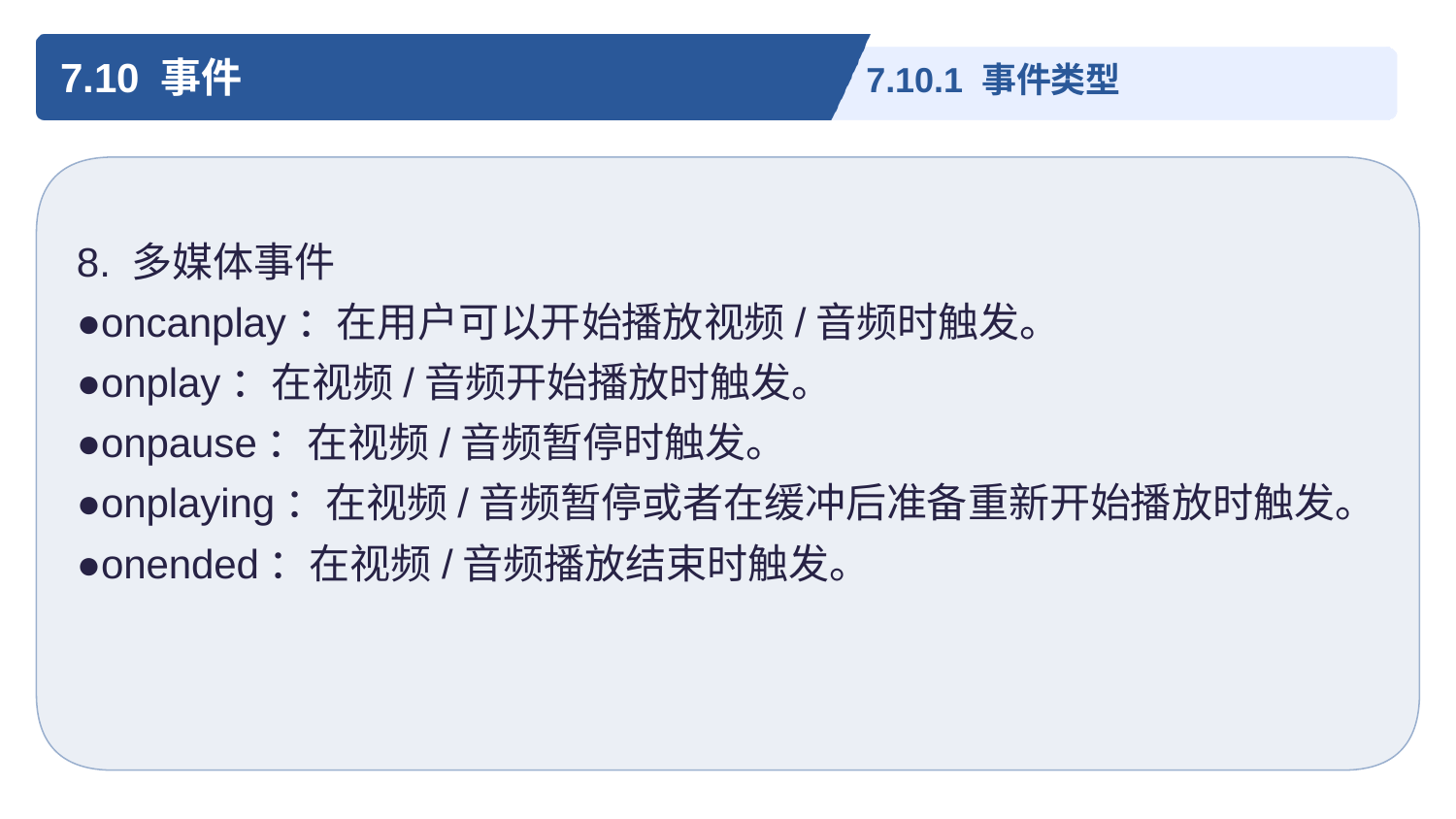

7.10 事件
7.10.1 事件类型

8. 多媒体事件
●oncanplay：在用户可以开始播放视频/音频时触发。
●onplay：在视频/音频开始播放时触发。
●onpause：在视频/音频暂停时触发。
●onplaying：在视频/音频暂停或者在缓冲后准备重新开始播放时触发。
●onended：在视频/音频播放结束时触发。